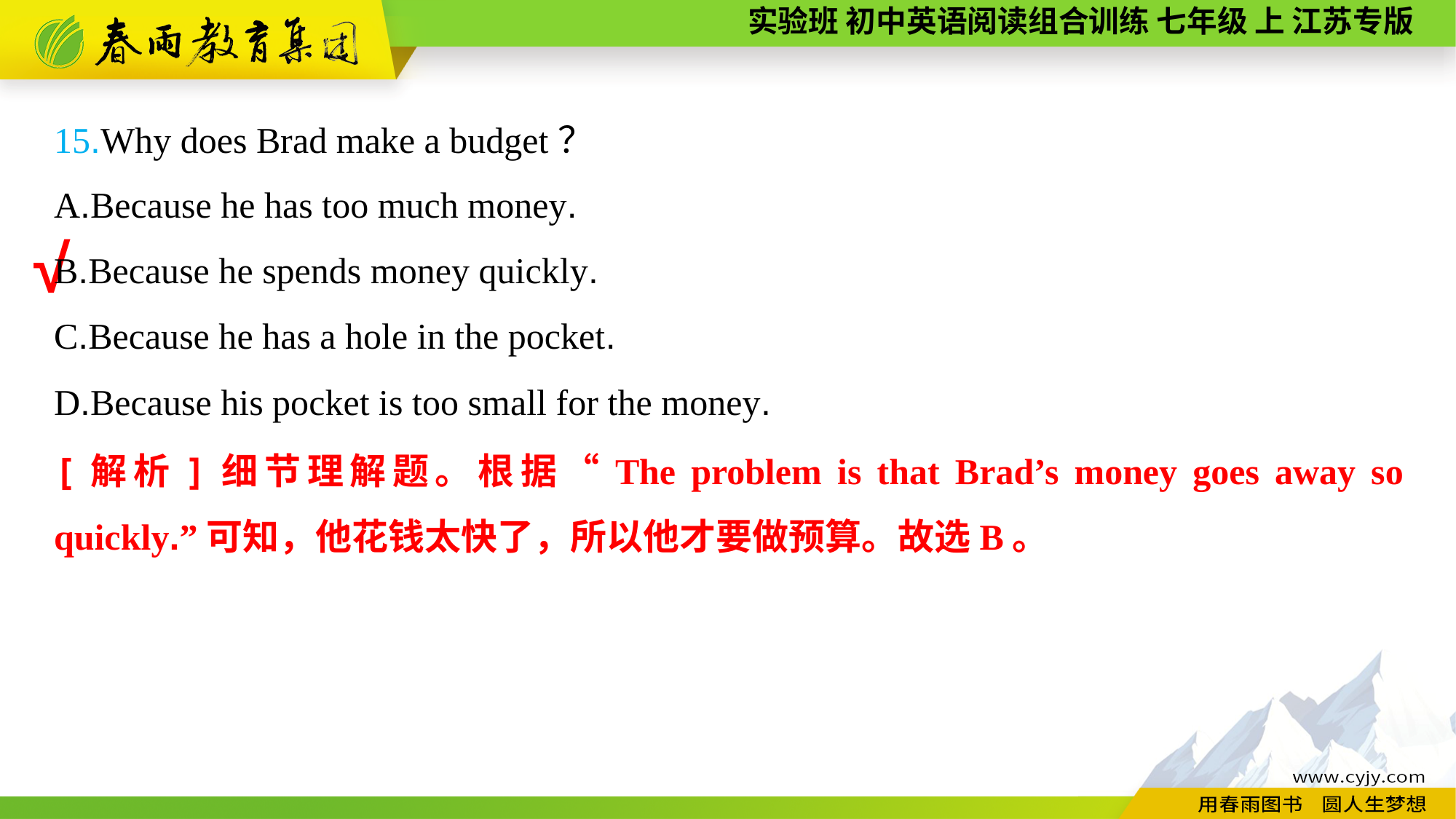

15.Why does Brad make a budget？
A.Because he has too much money.
B.Because he spends money quickly.
C.Because he has a hole in the pocket.
D.Because his pocket is too small for the money.
√
[解析]细节理解题。根据“The problem is that Brad’s money goes away so quickly.”可知，他花钱太快了，所以他才要做预算。故选B。